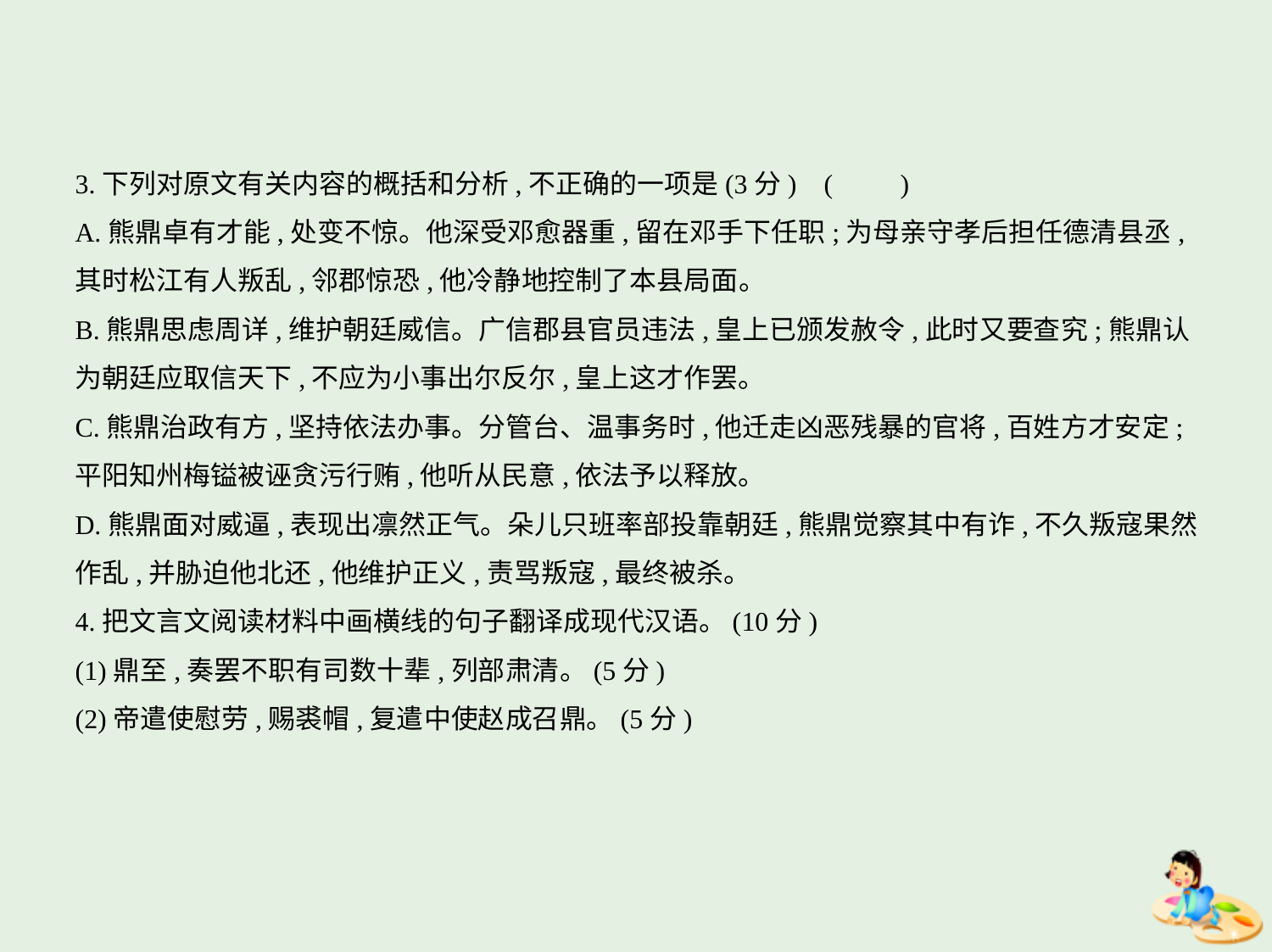

3.下列对原文有关内容的概括和分析,不正确的一项是(3分) (　　)
A.熊鼎卓有才能,处变不惊。他深受邓愈器重,留在邓手下任职;为母亲守孝后担任德清县丞,
其时松江有人叛乱,邻郡惊恐,他冷静地控制了本县局面。
B.熊鼎思虑周详,维护朝廷威信。广信郡县官员违法,皇上已颁发赦令,此时又要查究;熊鼎认
为朝廷应取信天下,不应为小事出尔反尔,皇上这才作罢。
C.熊鼎治政有方,坚持依法办事。分管台、温事务时,他迁走凶恶残暴的官将,百姓方才安定;
平阳知州梅镒被诬贪污行贿,他听从民意,依法予以释放。
D.熊鼎面对威逼,表现出凛然正气。朵儿只班率部投靠朝廷,熊鼎觉察其中有诈,不久叛寇果然
作乱,并胁迫他北还,他维护正义,责骂叛寇,最终被杀。
4.把文言文阅读材料中画横线的句子翻译成现代汉语。(10分)
(1)鼎至,奏罢不职有司数十辈,列部肃清。(5分)
(2)帝遣使慰劳,赐裘帽,复遣中使赵成召鼎。(5分)